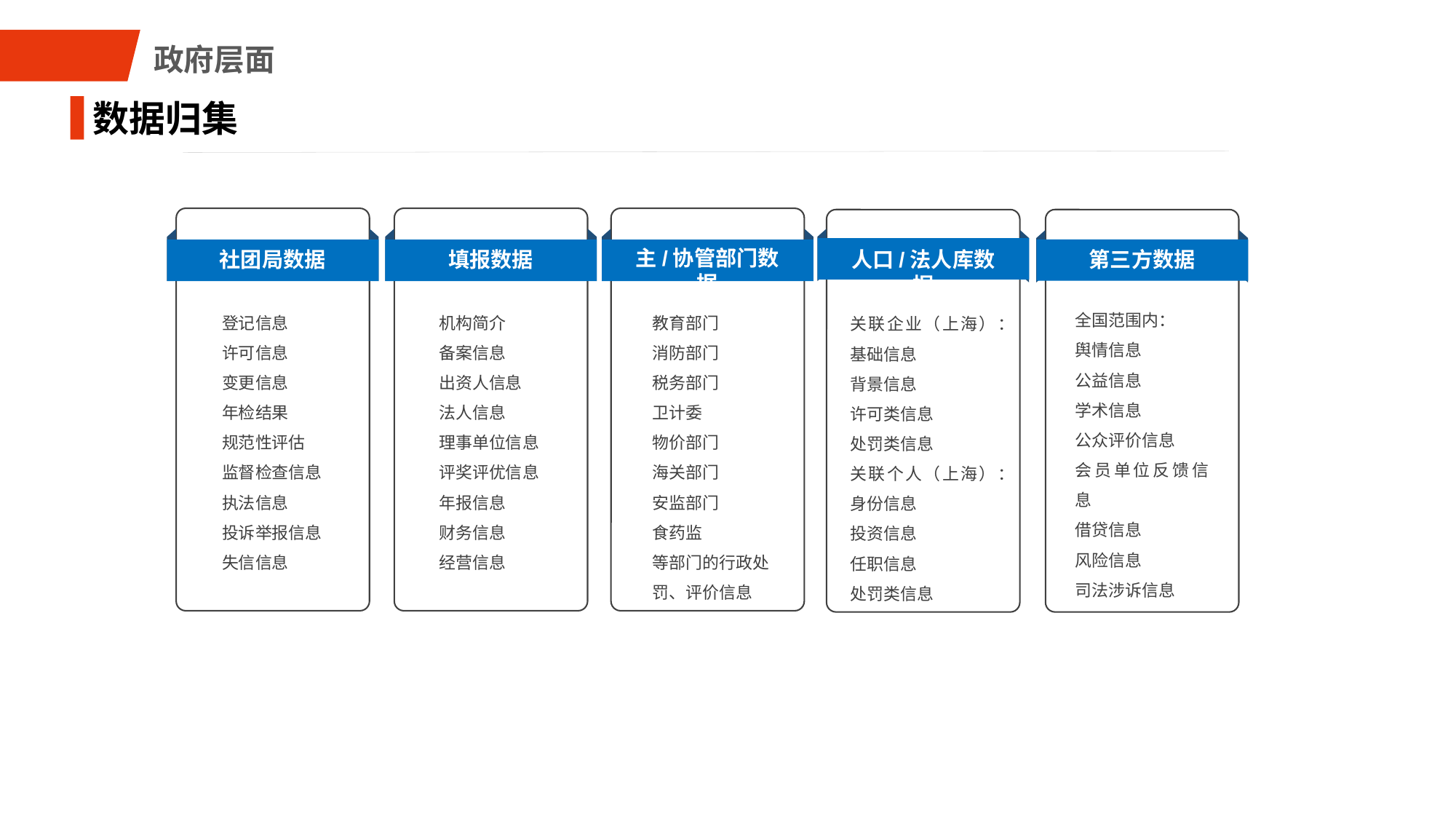

政府层面
数据归集

主/协管部门数据
人口/法人库数据
第三方数据
社团局数据
填报数据

全国范围内：
舆情信息
公益信息
学术信息
公众评价信息
会员单位反馈信息
借贷信息
风险信息
司法涉诉信息

登记信息
许可信息
变更信息
年检结果
规范性评估
监督检查信息
执法信息
投诉举报信息
失信信息
机构简介
备案信息
出资人信息
法人信息
理事单位信息
评奖评优信息
年报信息
财务信息
经营信息

教育部门
消防部门
税务部门
卫计委
物价部门
海关部门
安监部门
食药监
等部门的行政处
罚、评价信息
关联企业（上海）：
基础信息
背景信息
许可类信息
处罚类信息
关联个人（上海）：
身份信息
投资信息
任职信息
处罚类信息